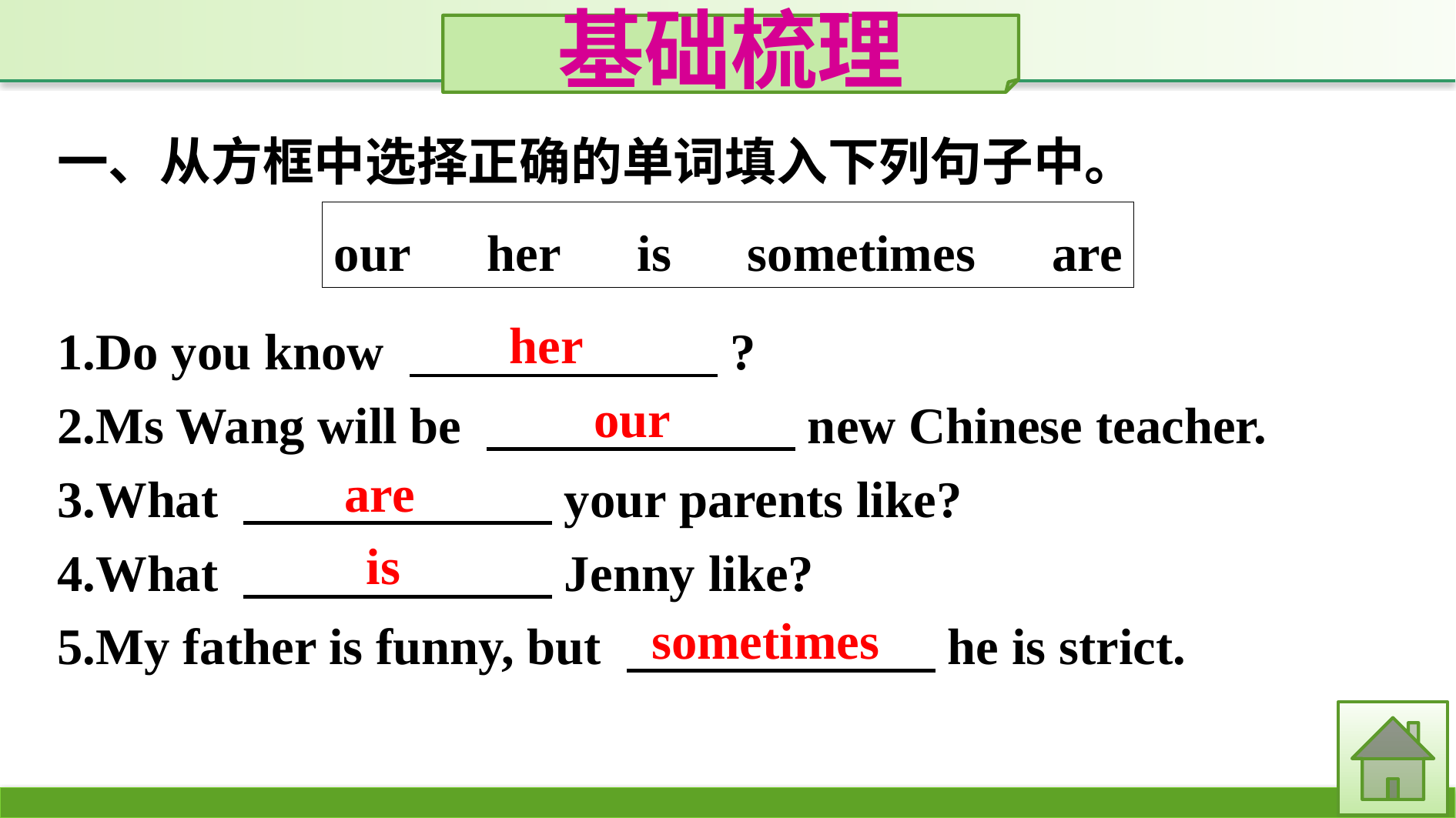

基础梳理
一、从方框中选择正确的单词填入下列句子中。
our　her　is　sometimes　are
1.Do you know 　　　　　　?
2.Ms Wang will be 　　　　　　new Chinese teacher.
3.What 　　　　　　your parents like?
4.What 　　　　　　Jenny like?
5.My father is funny, but 　　　　　　he is strict.
her
our
are
is
sometimes